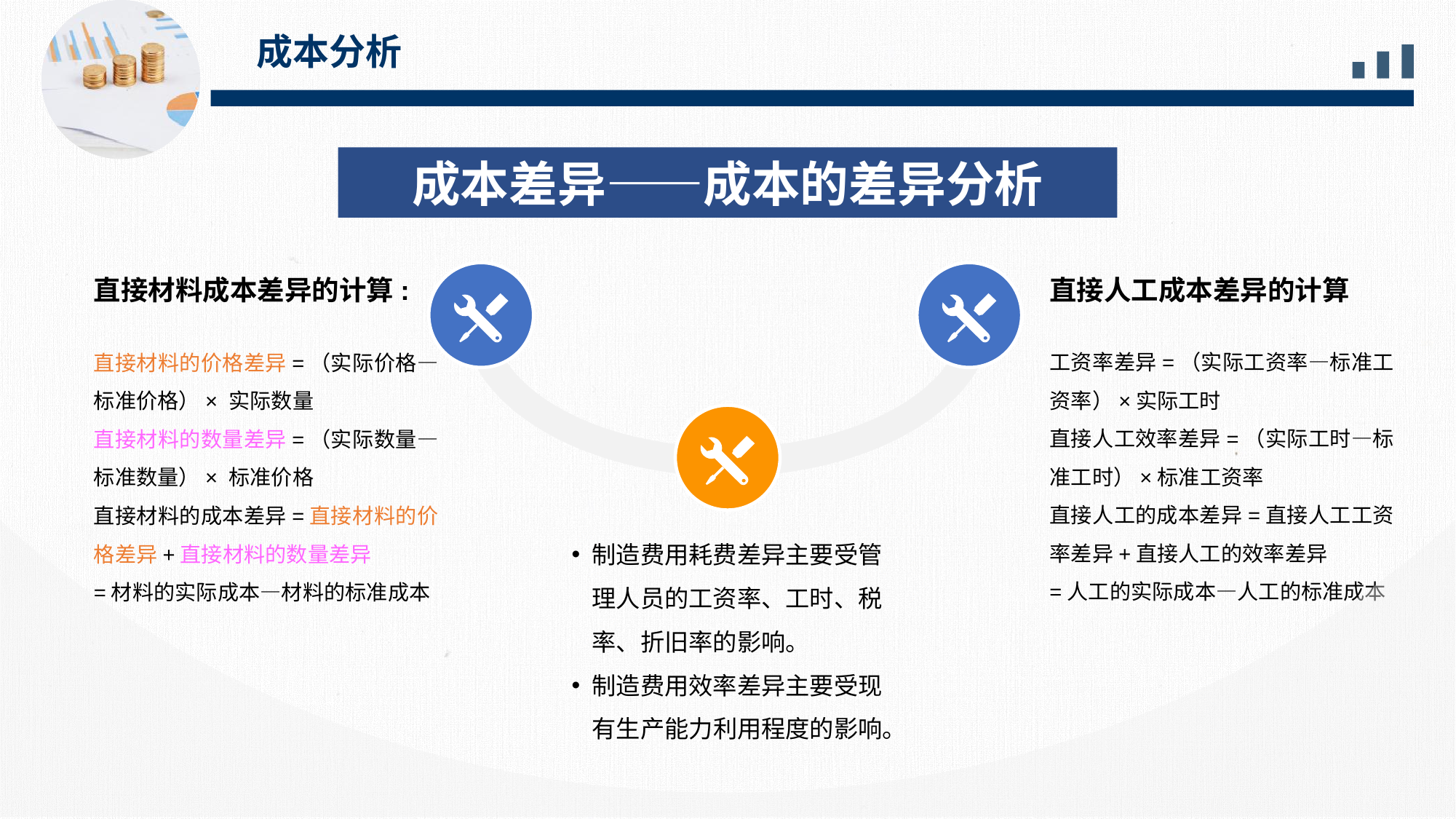

成本分析

成本差异——成本的差异分析

直接材料成本差异的计算:
直接人工成本差异的计算

直接材料的价格差异=（实际价格—标准价格）× 实际数量
直接材料的数量差异=（实际数量—标准数量）× 标准价格
直接材料的成本差异=直接材料的价格差异+直接材料的数量差异
=材料的实际成本—材料的标准成本
工资率差异=（实际工资率—标准工资率）×实际工时
直接人工效率差异=（实际工时—标准工时）×标准工资率
直接人工的成本差异=直接人工工资率差异+直接人工的效率差异
=人工的实际成本—人工的标准成本

制造费用耗费差异主要受管理人员的工资率、工时、税率、折旧率的影响。
制造费用效率差异主要受现有生产能力利用程度的影响。